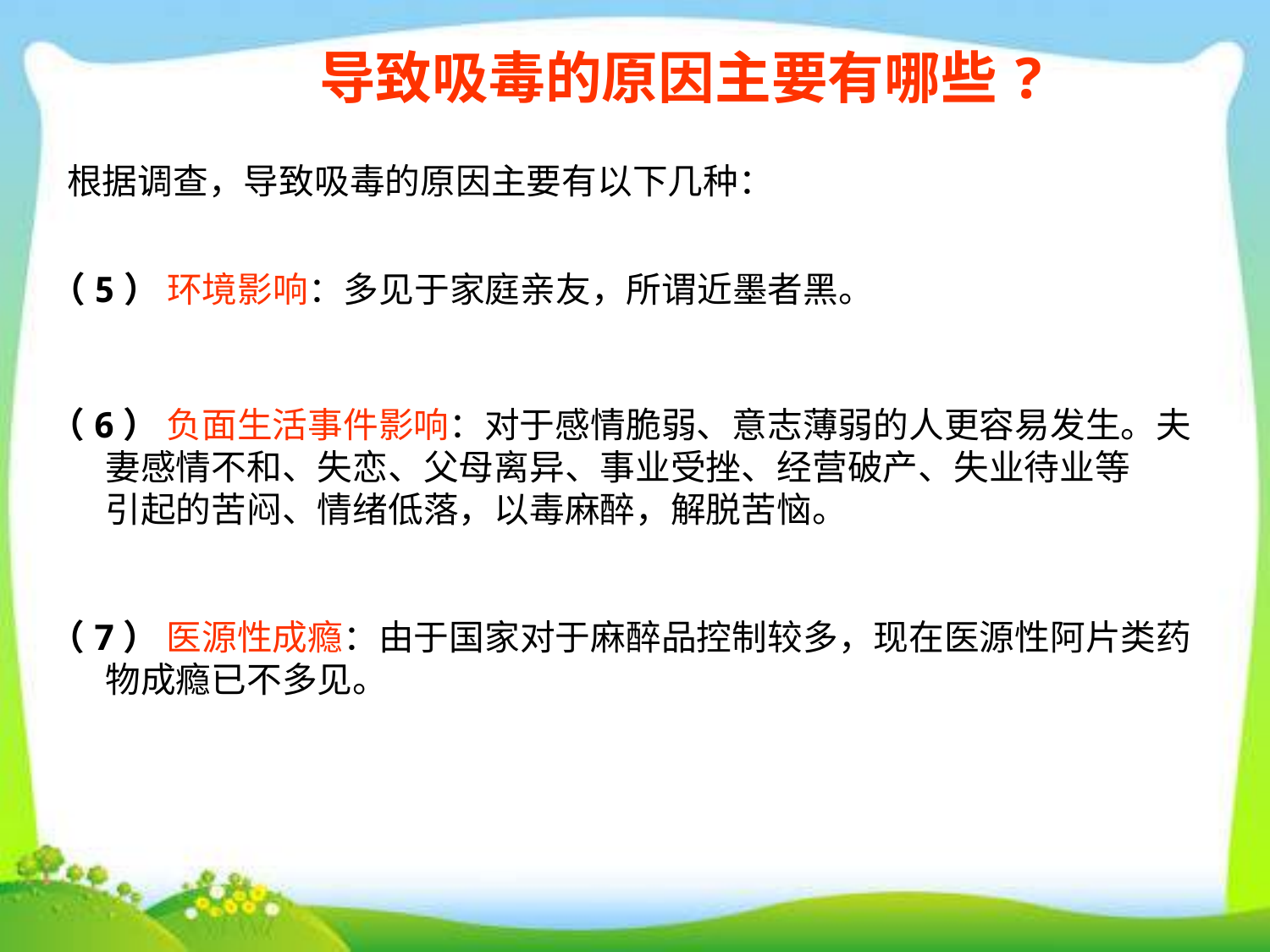

导致吸毒的原因主要有哪些?
根据调查，导致吸毒的原因主要有以下几种：
（5） 环境影响：多见于家庭亲友，所谓近墨者黑。
（6） 负面生活事件影响：对于感情脆弱、意志薄弱的人更容易发生。夫
      妻感情不和、失恋、父母离异、事业受挫、经营破产、失业待业等
      引起的苦闷、情绪低落，以毒麻醉，解脱苦恼。
（7） 医源性成瘾：由于国家对于麻醉品控制较多，现在医源性阿片类药
      物成瘾已不多见。